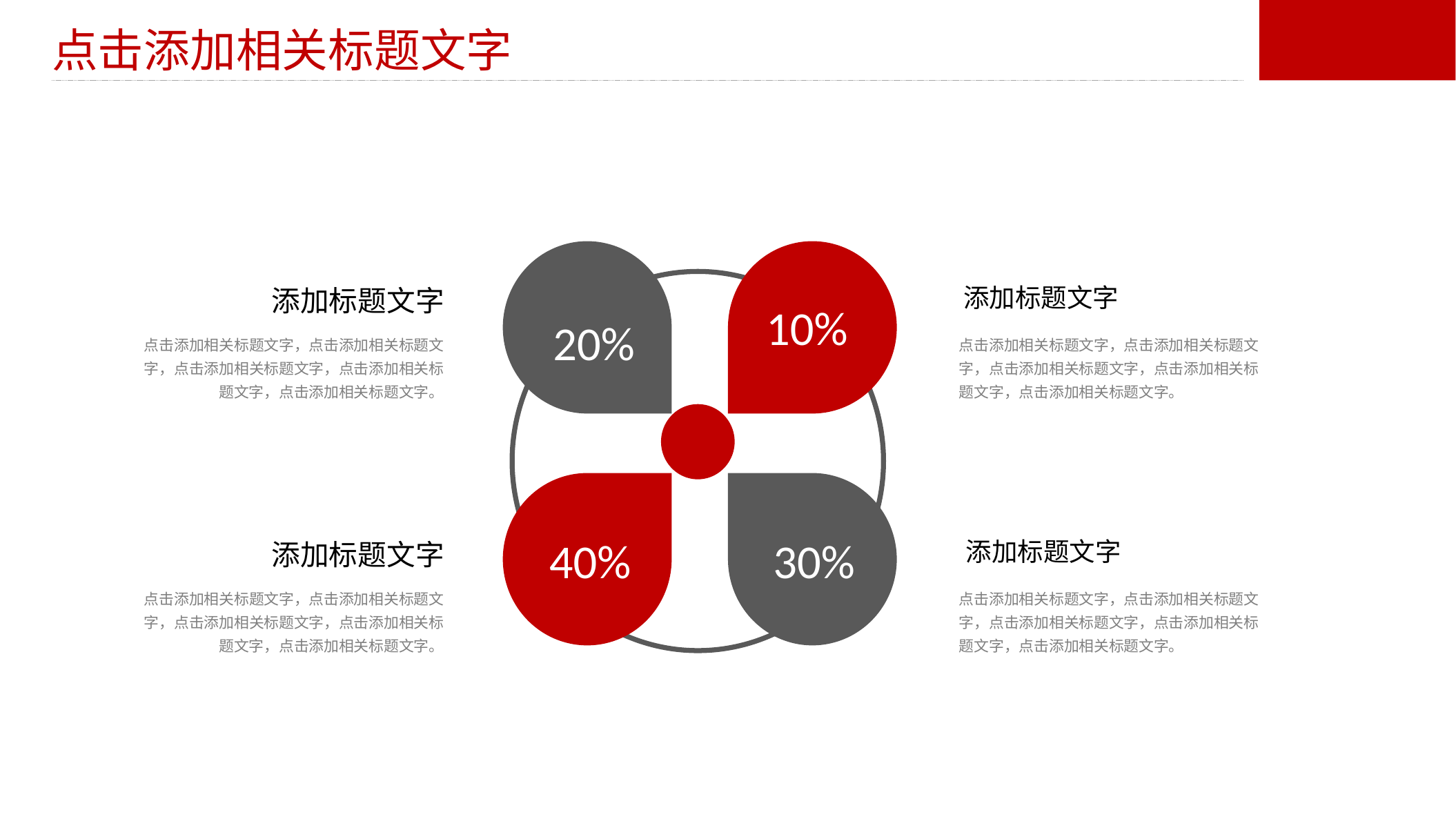

点击添加相关标题文字

20%

10%
添加标题文字
点击添加相关标题文字，点击添加相关标题文字，点击添加相关标题文字，点击添加相关标题文字，点击添加相关标题文字。
添加标题文字
点击添加相关标题文字，点击添加相关标题文字，点击添加相关标题文字，点击添加相关标题文字，点击添加相关标题文字。
添加标题文字
点击添加相关标题文字，点击添加相关标题文字，点击添加相关标题文字，点击添加相关标题文字，点击添加相关标题文字。
添加标题文字
点击添加相关标题文字，点击添加相关标题文字，点击添加相关标题文字，点击添加相关标题文字，点击添加相关标题文字。

40%

30%